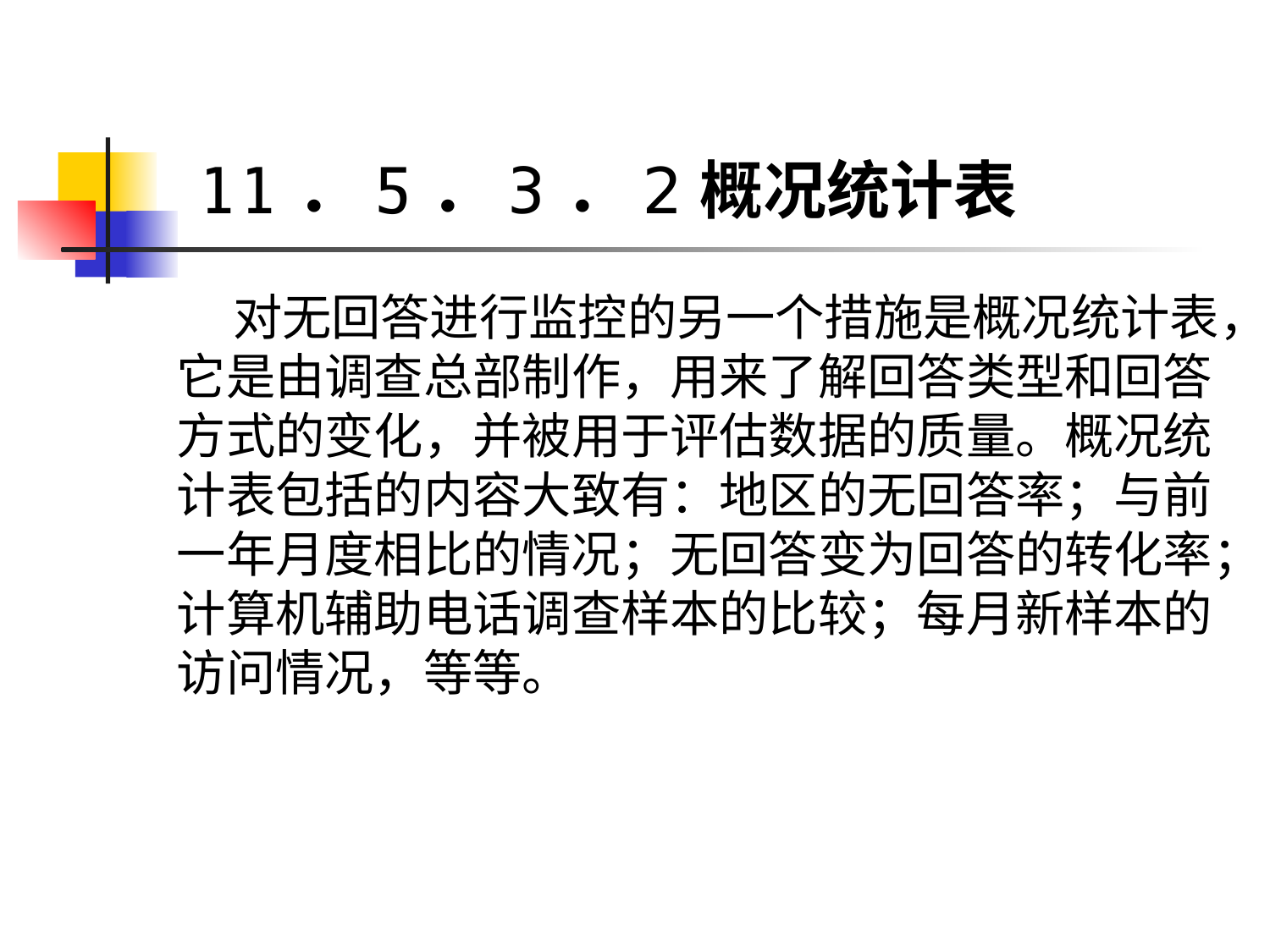

# 11．5．3．2概况统计表
    对无回答进行监控的另一个措施是概况统计表，它是由调查总部制作，用来了解回答类型和回答方式的变化，并被用于评估数据的质量。概况统计表包括的内容大致有：地区的无回答率；与前一年月度相比的情况；无回答变为回答的转化率；计算机辅助电话调查样本的比较；每月新样本的访问情况，等等。